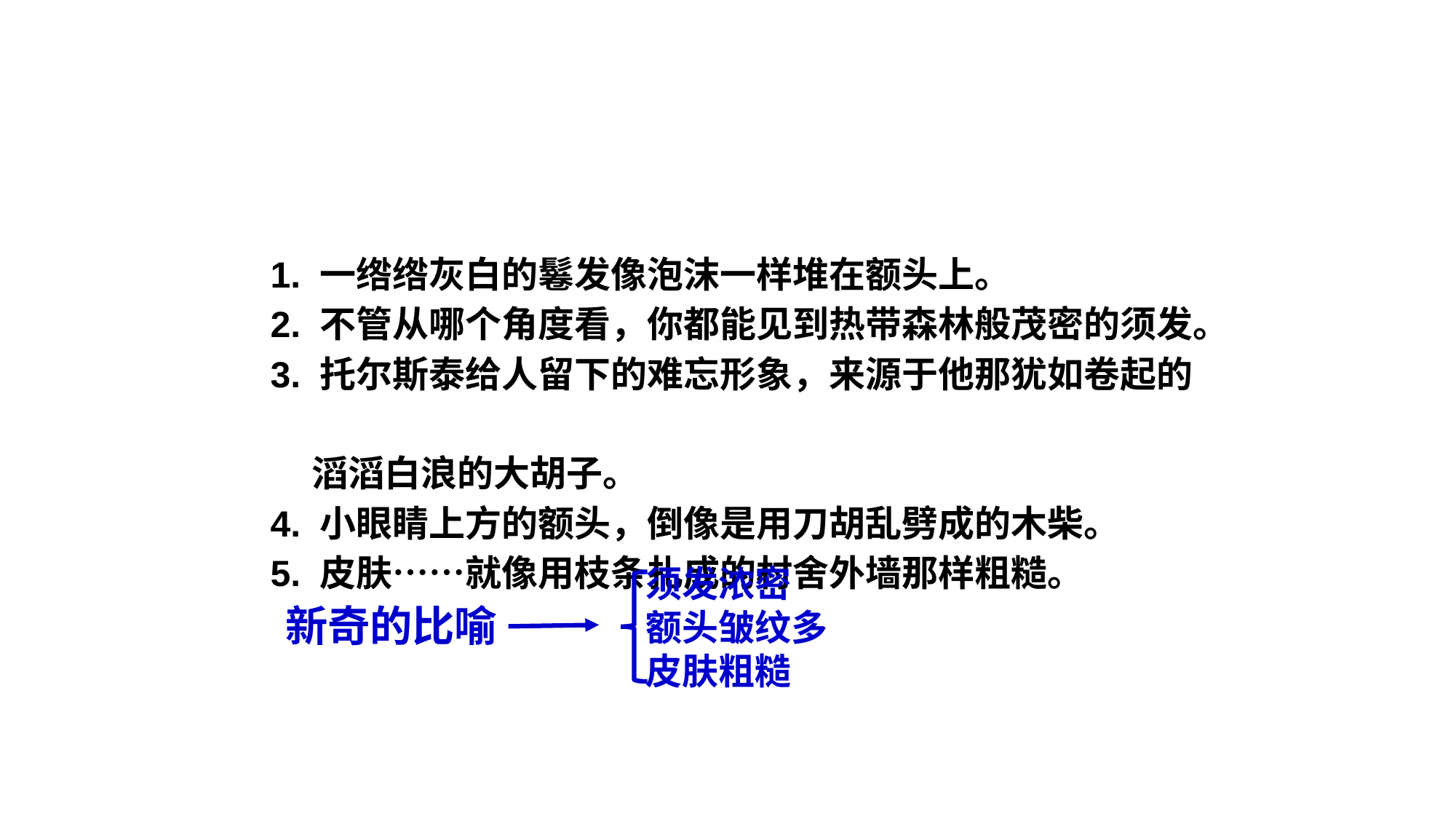

1. 一绺绺灰白的鬈发像泡沫一样堆在额头上。
2. 不管从哪个角度看，你都能见到热带森林般茂密的须发。3. 托尔斯泰给人留下的难忘形象，来源于他那犹如卷起的
    滔滔白浪的大胡子。
4. 小眼睛上方的额头，倒像是用刀胡乱劈成的木柴。
5. 皮肤……就像用枝条扎成的村舍外墙那样粗糙。
须发浓密
额头皱纹多
皮肤粗糙

新奇的比喻